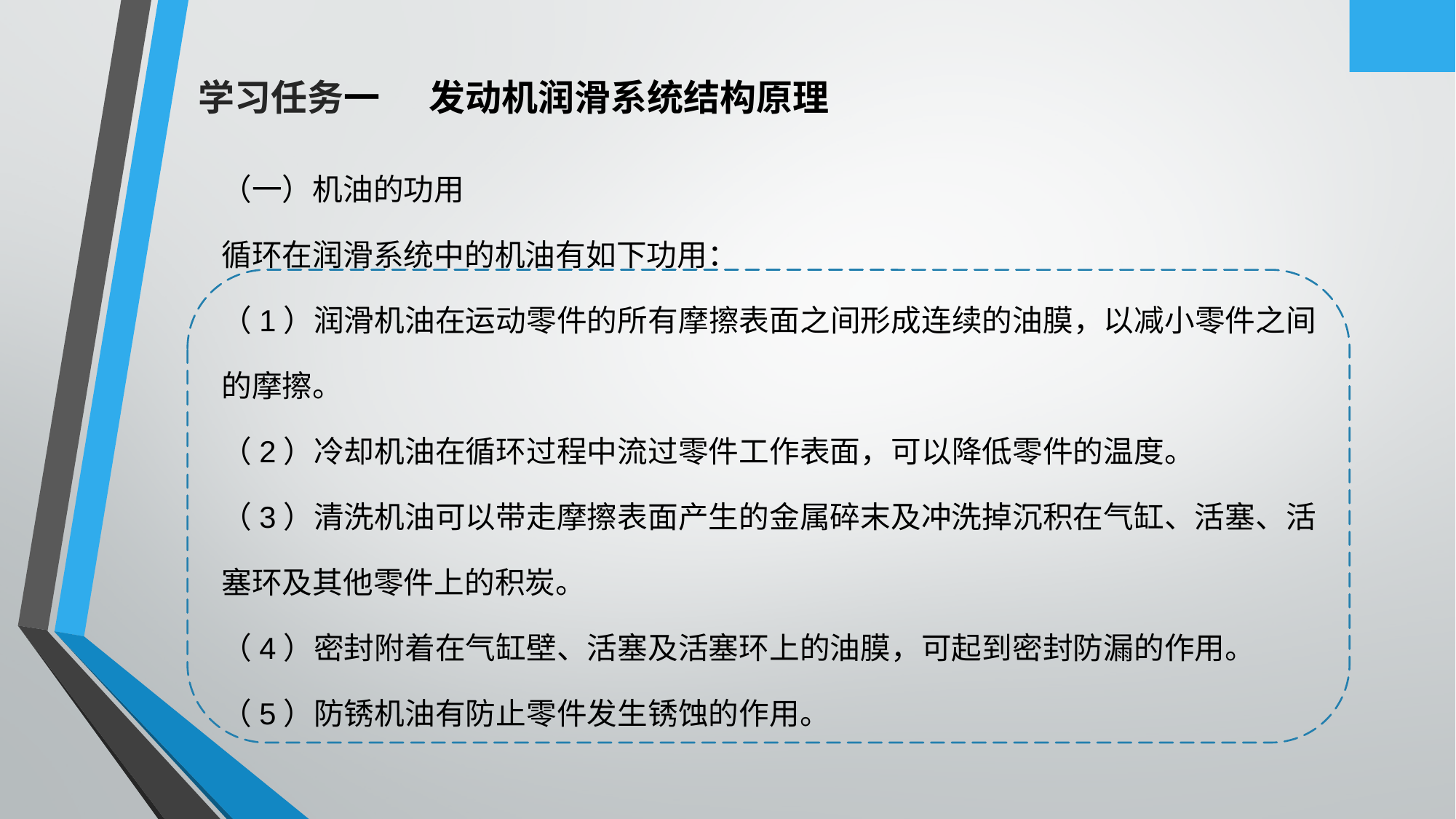

学习任务一      发动机润滑系统结构原理

（一）机油的功用
循环在润滑系统中的机油有如下功用：
（1）润滑机油在运动零件的所有摩擦表面之间形成连续的油膜，以减小零件之间
的摩擦。
（2）冷却机油在循环过程中流过零件工作表面，可以降低零件的温度。
（3）清洗机油可以带走摩擦表面产生的金属碎末及冲洗掉沉积在气缸、活塞、活
塞环及其他零件上的积炭。
（4）密封附着在气缸壁、活塞及活塞环上的油膜，可起到密封防漏的作用。
（5）防锈机油有防止零件发生锈蚀的作用。